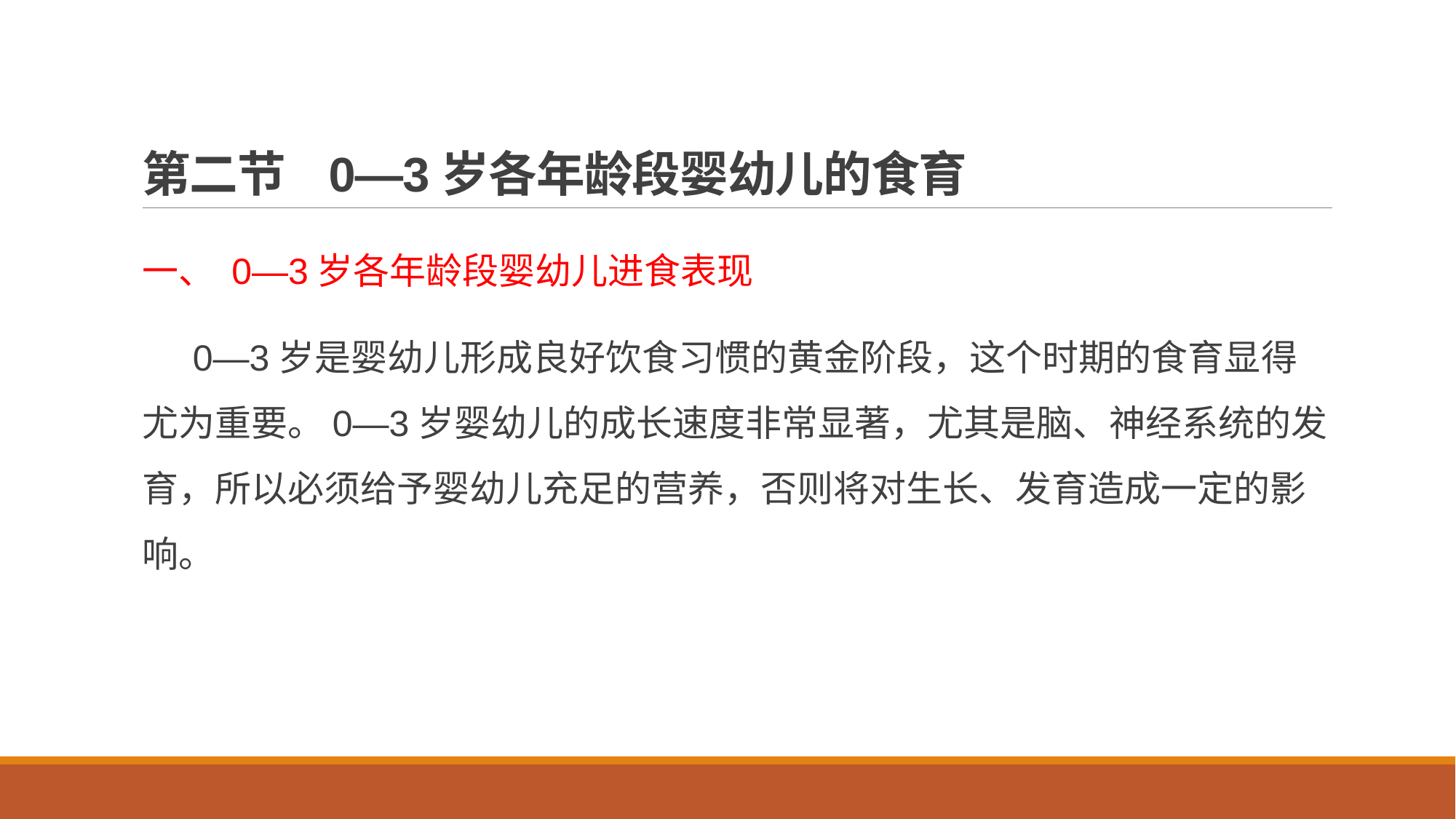

# 第二节   0—3岁各年龄段婴幼儿的食育
一、 0—3岁各年龄段婴幼儿进食表现
     0—3岁是婴幼儿形成良好饮食习惯的黄金阶段，这个时期的食育显得尤为重要。0—3岁婴幼儿的成长速度非常显著，尤其是脑、神经系统的发育，所以必须给予婴幼儿充足的营养，否则将对生长、发育造成一定的影响。